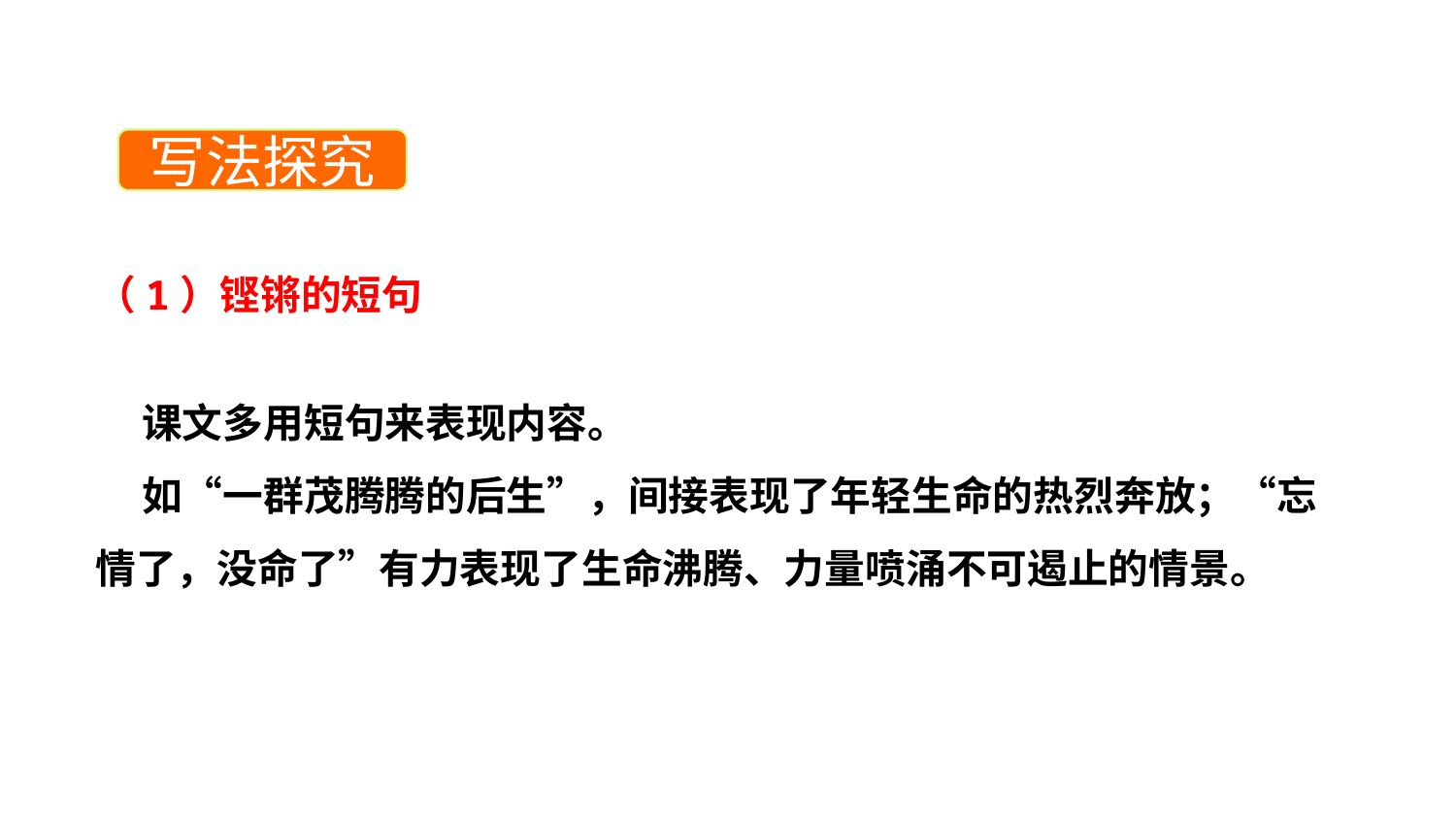

写法探究
（1）铿锵的短句
    课文多用短句来表现内容。
    如“一群茂腾腾的后生”，间接表现了年轻生命的热烈奔放；“忘情了，没命了”有力表现了生命沸腾、力量喷涌不可遏止的情景。